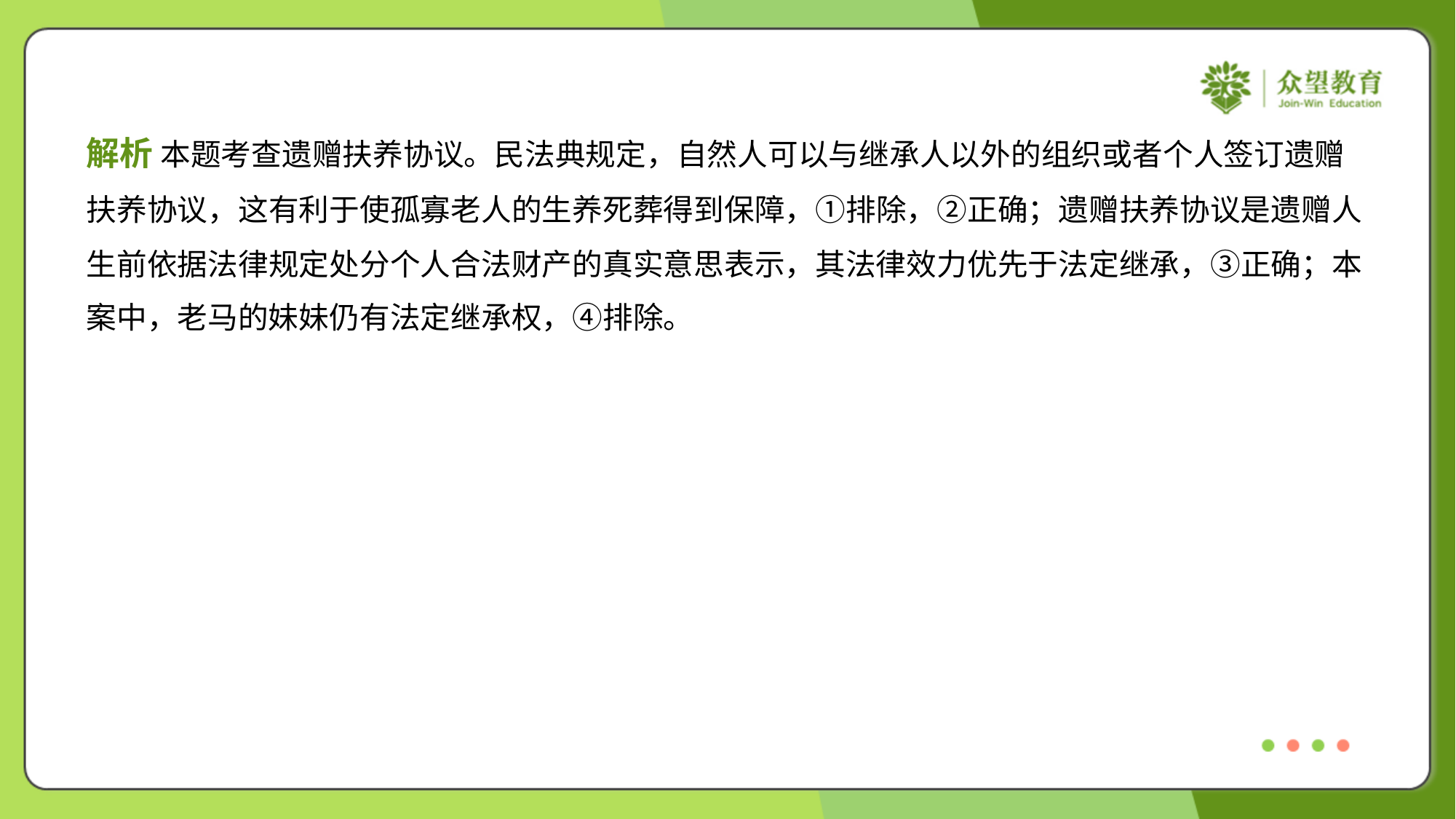

解析 本题考查遗赠扶养协议。民法典规定，自然人可以与继承人以外的组织或者个人签订遗赠
扶养协议，这有利于使孤寡老人的生养死葬得到保障，①排除，②正确；遗赠扶养协议是遗赠人
生前依据法律规定处分个人合法财产的真实意思表示，其法律效力优先于法定继承，③正确；本
案中，老马的妹妹仍有法定继承权，④排除。